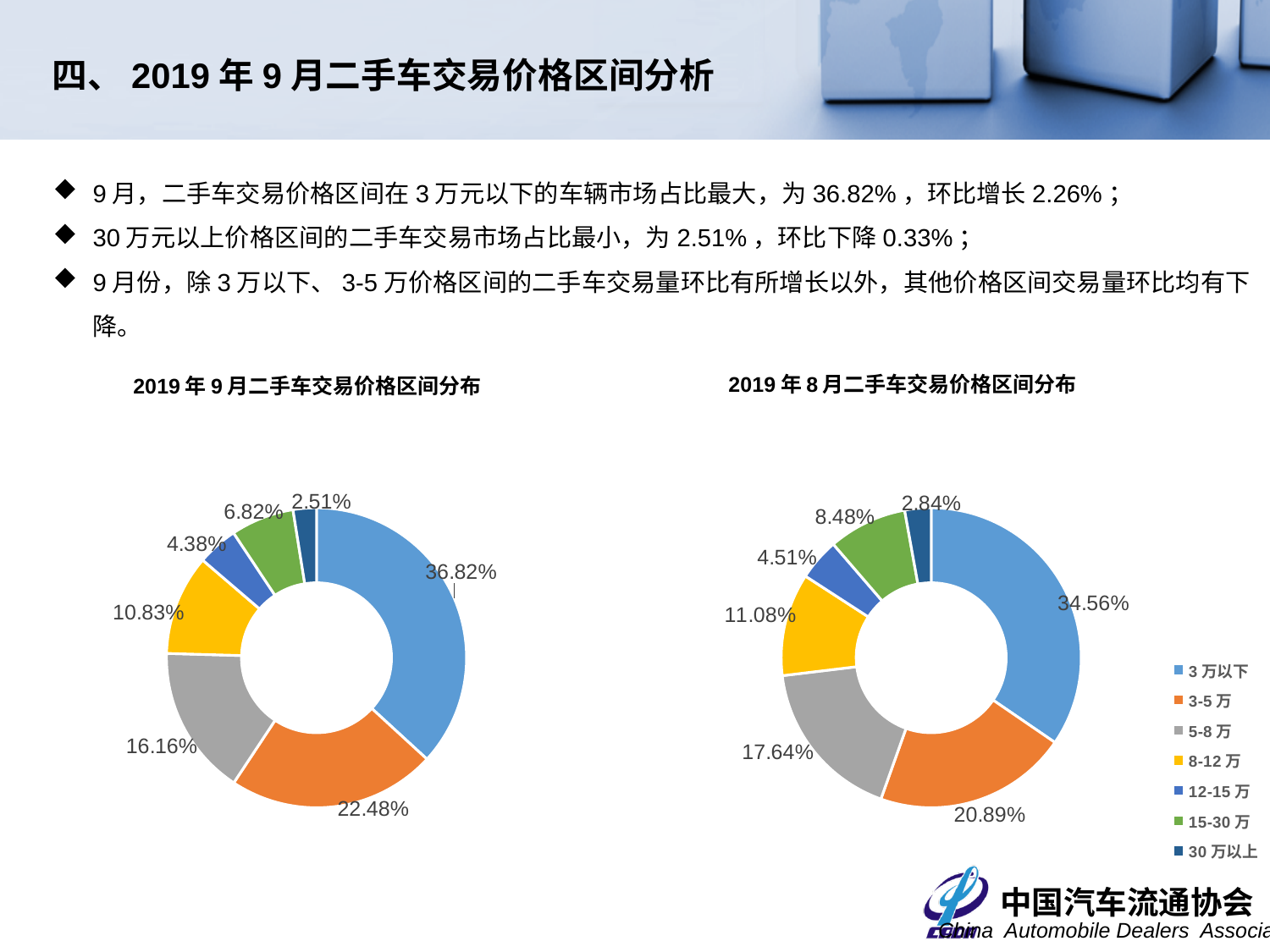

四、2019年9月二手车交易价格区间分析
9月，二手车交易价格区间在3万元以下的车辆市场占比最大，为36.82%，环比增长2.26%；
30万元以上价格区间的二手车交易市场占比最小，为2.51%，环比下降0.33%；
9月份，除3万以下、3-5万价格区间的二手车交易量环比有所增长以外，其他价格区间交易量环比均有下降。

### Chart: 2019年9月二手车交易价格区间分布

| Category |  |
|---|---|
| 3万以下 | 0.3682 |
| 3-5万 | 0.2248 |
| 5-8万 | 0.1616 |
| 8-12万 | 0.1083 |
| 12-15万 | 0.0438 |
| 15-30万 | 0.0682 |
| 30万以上 | 0.0251 |

### Chart: 2019年8月二手车交易价格区间分布

| Category |  |
|---|---|
| 3万以下 | 0.3455849226610602 |
| 3-5万 | 0.20886206637633278 |
| 5-8万 | 0.1764247634779997 |
| 8-12万 | 0.11080867998197928 |
| 12-15万 | 0.045089352755669 |
| 15-30万 | 0.08481941732992943 |
| 30万以上 | 0.028410797417029583 |